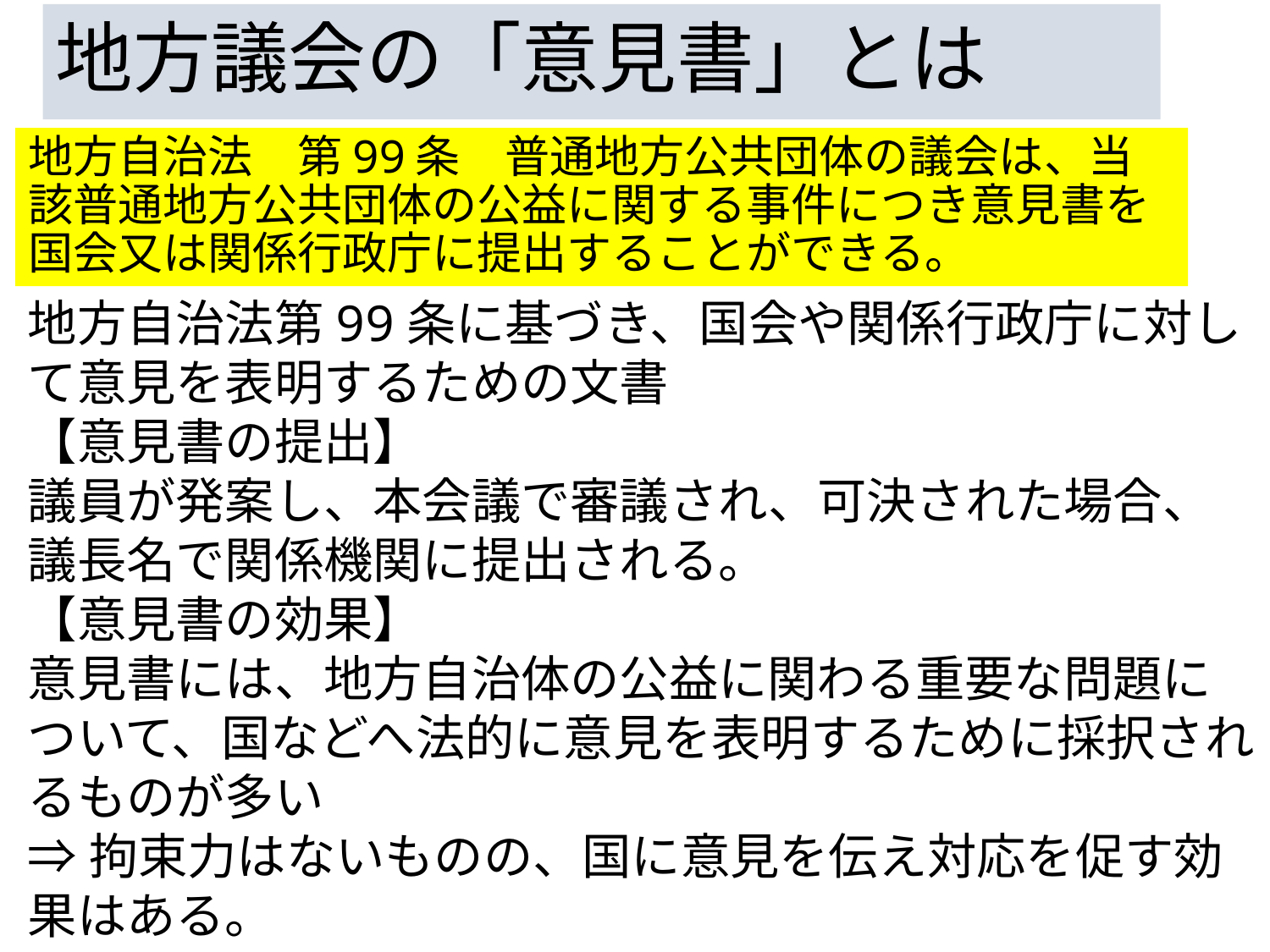

# 地方議会の「意見書」とは
地方自治法　第99条　普通地方公共団体の議会は、当該普通地方公共団体の公益に関する事件につき意見書を国会又は関係行政庁に提出することができる。
地方自治法第99条に基づき、国会や関係行政庁に対して意見を表明するための文書
【意見書の提出】
議員が発案し、本会議で審議され、可決された場合、議長名で関係機関に提出される。﻿
【意見書の効果】
意見書には、地方自治体の公益に関わる重要な問題について、国などへ法的に意見を表明するために採択されるものが多い﻿
⇒拘束力はないものの、国に意見を伝え対応を促す効果はある。